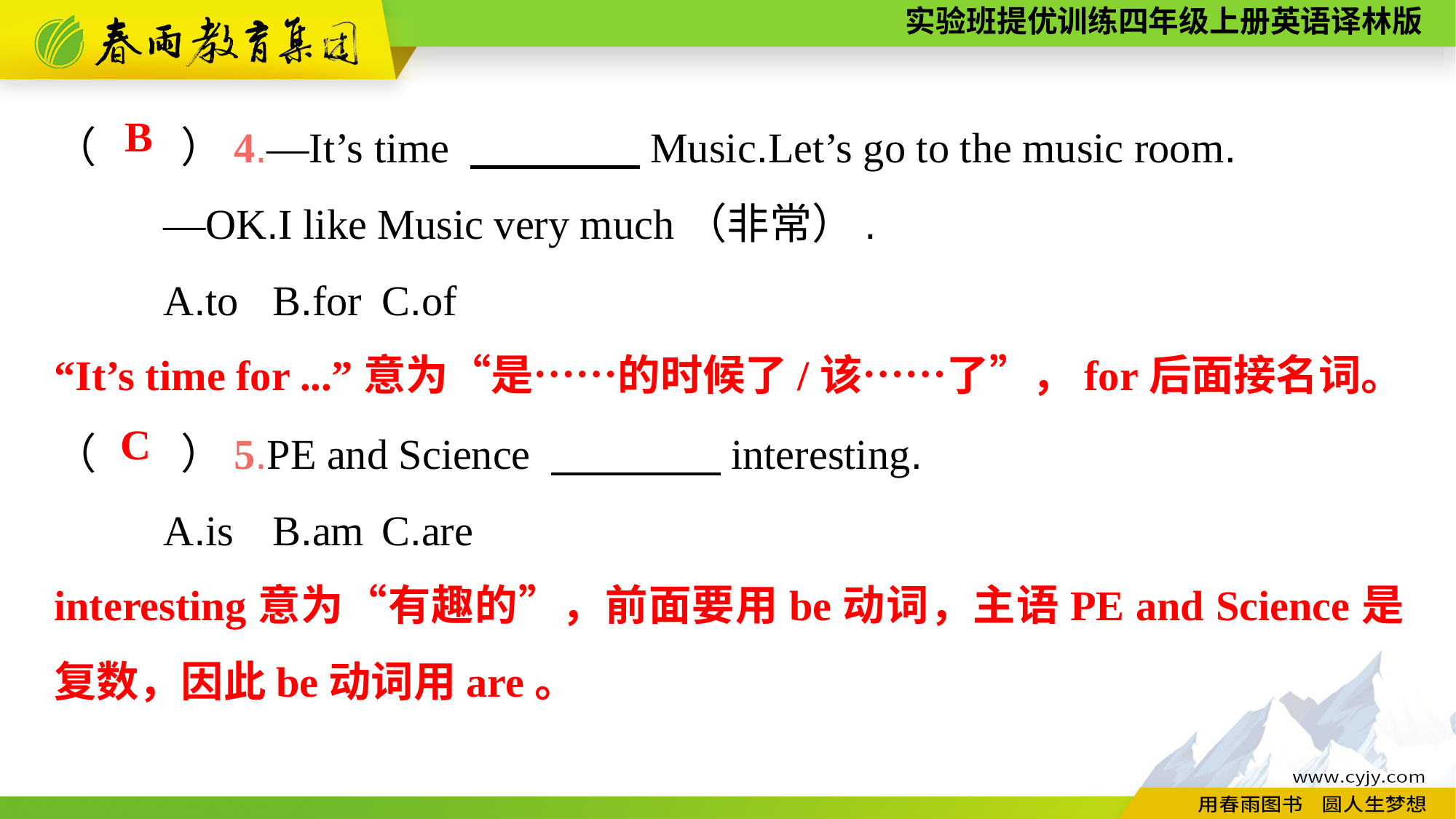

（　　）4.—It’s time 　　　　Music.Let’s go to the music room.
	—OK.I like Music very much（非常）.
	A.to	B.for	C.of
B
“It’s time for ...”意为“是……的时候了/该……了”，for后面接名词。
（　　）5.PE and Science 　　　　interesting.
	A.is	B.am	C.are
C
interesting意为“有趣的”，前面要用be动词，主语PE and Science是复数，因此be动词用are。